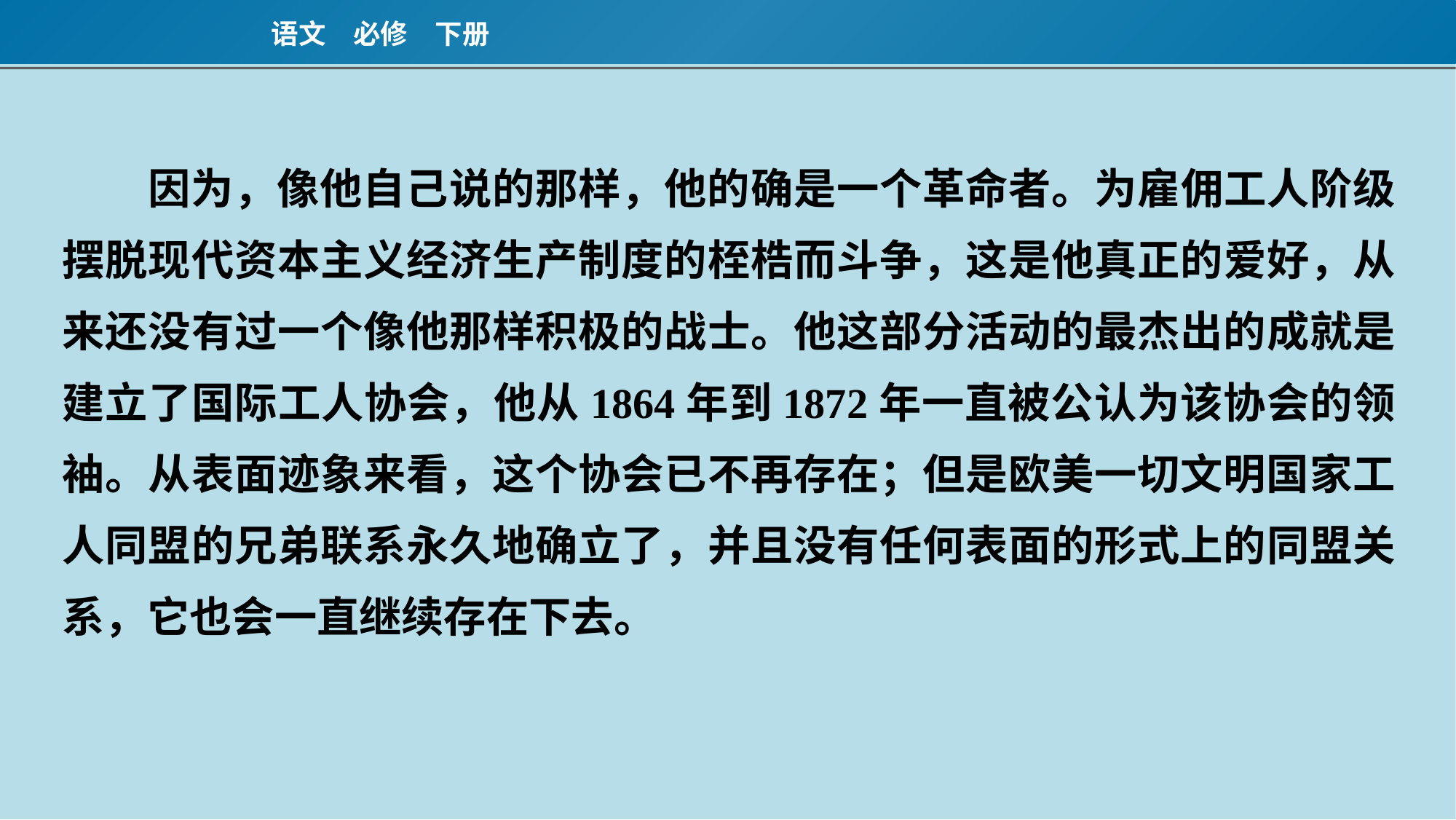

因为，像他自己说的那样，他的确是一个革命者。为雇佣工人阶级摆脱现代资本主义经济生产制度的桎梏而斗争，这是他真正的爱好，从来还没有过一个像他那样积极的战士。他这部分活动的最杰出的成就是建立了国际工人协会，他从1864年到1872年一直被公认为该协会的领袖。从表面迹象来看，这个协会已不再存在；但是欧美一切文明国家工人同盟的兄弟联系永久地确立了，并且没有任何表面的形式上的同盟关系，它也会一直继续存在下去。